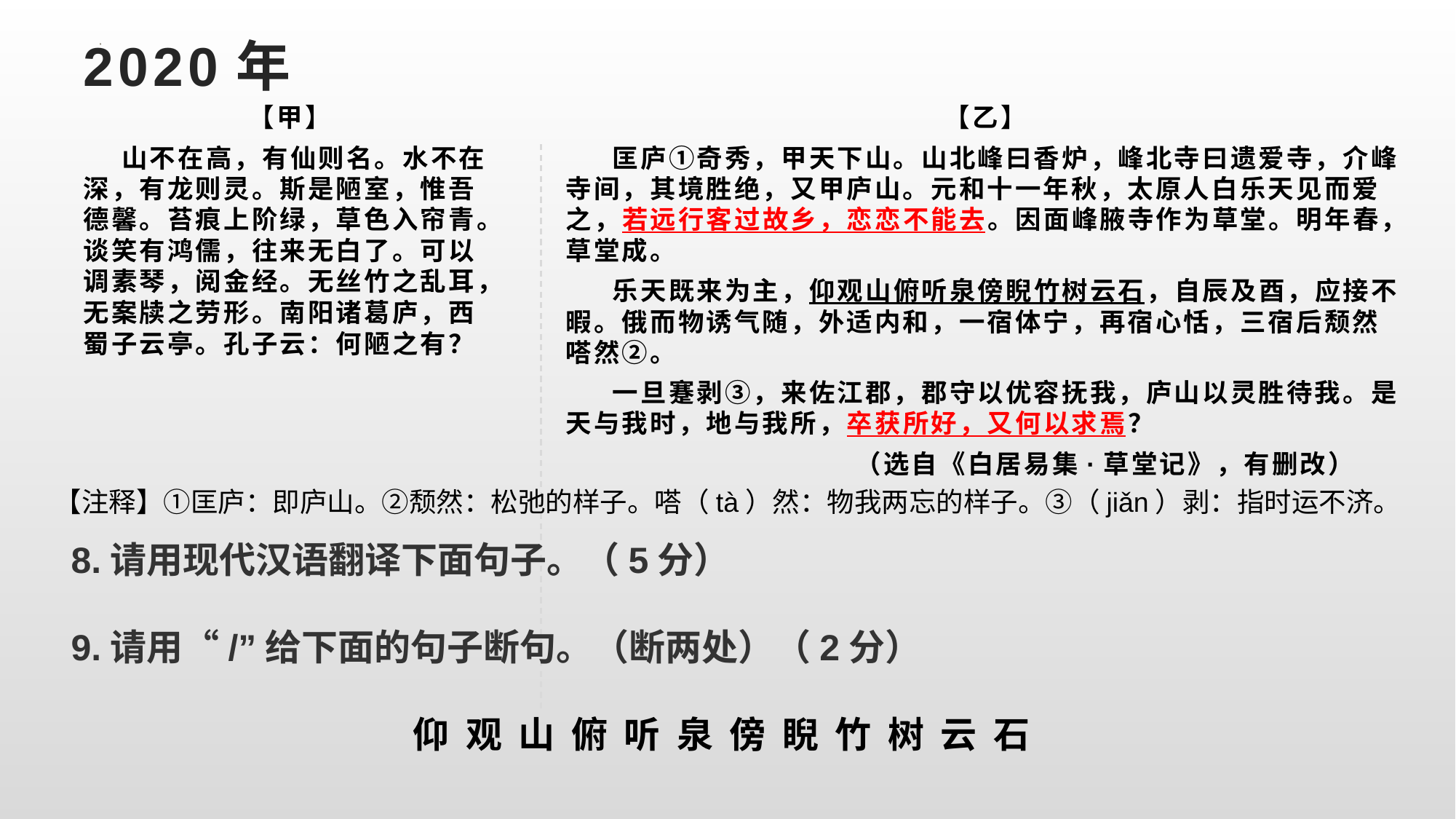

# 2020年
【甲】
    山不在高，有仙则名。水不在深，有龙则灵。斯是陋室，惟吾德馨。苔痕上阶绿，草色入帘青。谈笑有鸿儒，往来无白了。可以调素琴，阅金经。无丝竹之乱耳，无案牍之劳形。南阳诸葛庐，西蜀子云亭。孔子云：何陋之有？
【乙】
     匡庐①奇秀，甲天下山。山北峰曰香炉，峰北寺曰遗爱寺，介峰寺间，其境胜绝，又甲庐山。元和十一年秋，太原人白乐天见而爱之，若远行客过故乡，恋恋不能去。因面峰腋寺作为草堂。明年春，草堂成。
     乐天既来为主，仰观山俯听泉傍睨竹树云石，自辰及酉，应接不暇。俄而物诱气随，外适内和，一宿体宁，再宿心恬，三宿后颓然嗒然②。
     一旦蹇剥③，来佐江郡，郡守以优容抚我，庐山以灵胜待我。是天与我时，地与我所，卒获所好，又何以求焉？
                                   （选自《白居易集·草堂记》，有删改）
【注释】①匡庐：即庐山。②颓然：松弛的样子。嗒（tà）然：物我两忘的样子。③（jiǎn）剥：指时运不济。
8.请用现代汉语翻译下面句子。（5分）

9.请用“/”给下面的句子断句。（断两处）（2分）

仰  观  山  俯  听  泉  傍  睨  竹  树  云  石